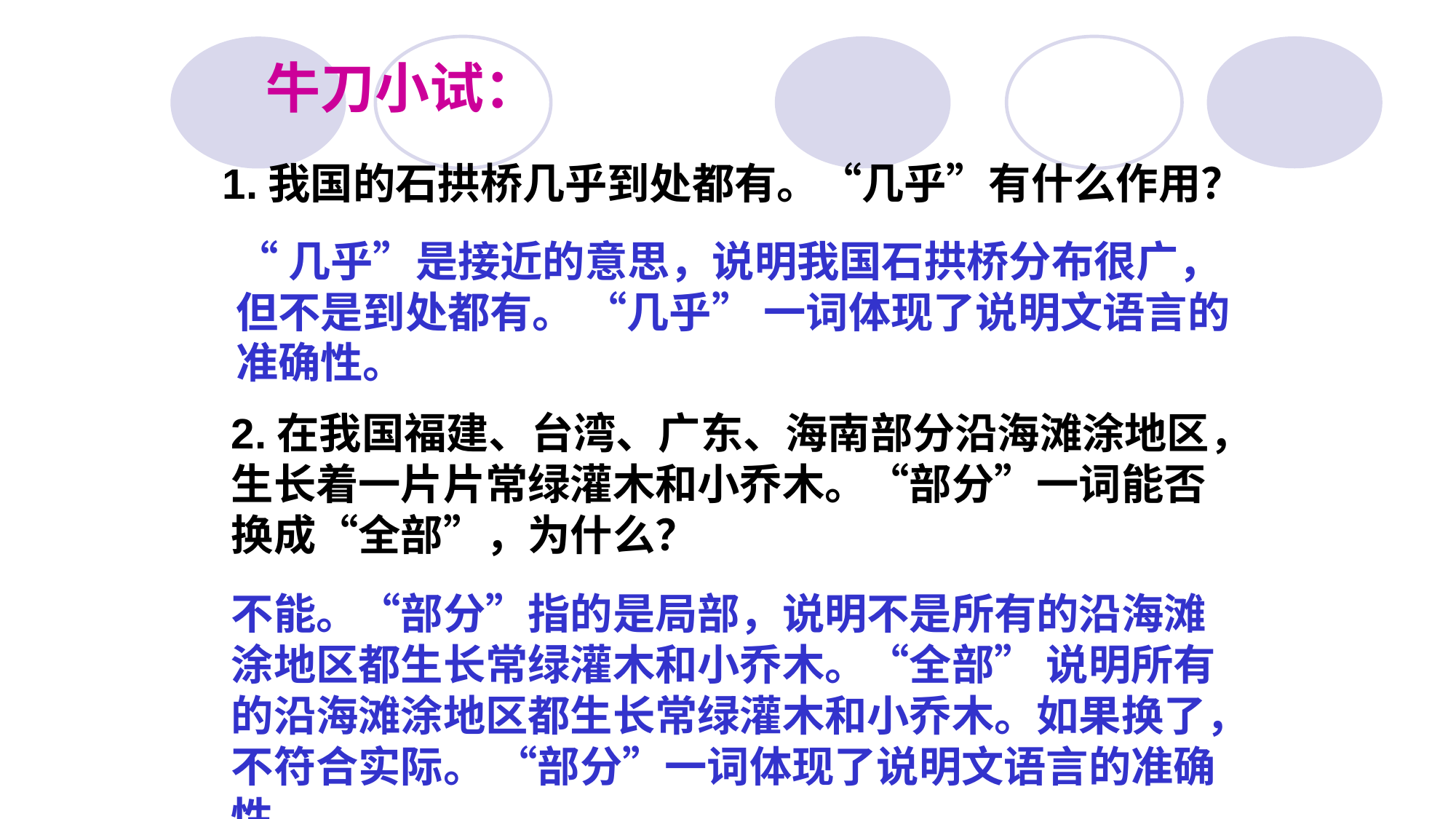

牛刀小试：
1.我国的石拱桥几乎到处都有。“几乎”有什么作用？
“几乎”是接近的意思，说明我国石拱桥分布很广，但不是到处都有。 “几乎” 一词体现了说明文语言的准确性。
2.在我国福建、台湾、广东、海南部分沿海滩涂地区，生长着一片片常绿灌木和小乔木。“部分”一词能否换成“全部”，为什么？
不能。“部分”指的是局部，说明不是所有的沿海滩涂地区都生长常绿灌木和小乔木。“全部” 说明所有的沿海滩涂地区都生长常绿灌木和小乔木。如果换了，不符合实际。 “部分”一词体现了说明文语言的准确性。